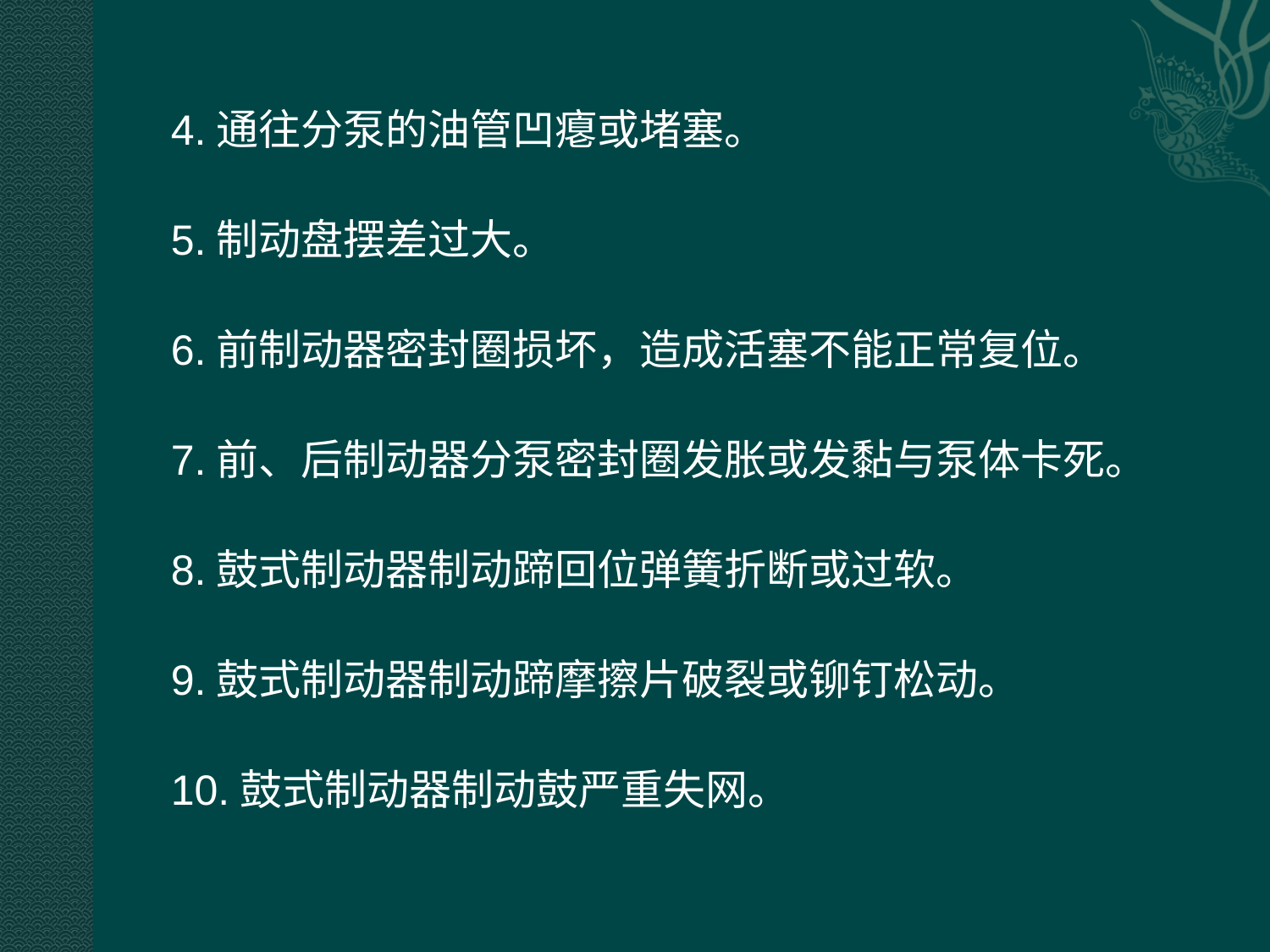

4.通往分泵的油管凹瘪或堵塞。
5.制动盘摆差过大。
6.前制动器密封圈损坏，造成活塞不能正常复位。
7.前、后制动器分泵密封圈发胀或发黏与泵体卡死。
8.鼓式制动器制动蹄回位弹簧折断或过软。
9.鼓式制动器制动蹄摩擦片破裂或铆钉松动。
10.鼓式制动器制动鼓严重失网。